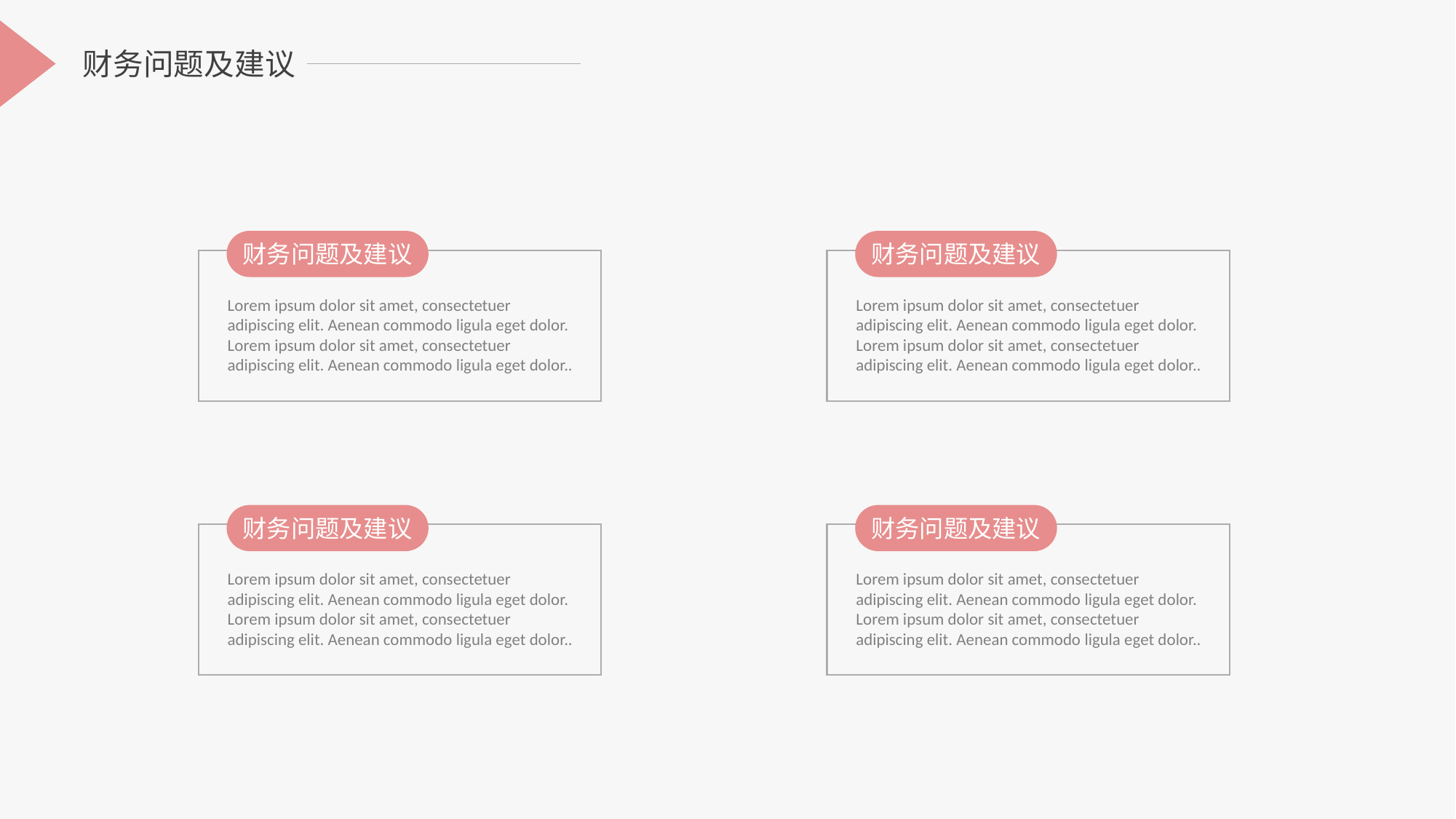

财务问题及建议

财务问题及建议
财务问题及建议

Lorem ipsum dolor sit amet, consectetuer adipiscing elit. Aenean commodo ligula eget dolor. Lorem ipsum dolor sit amet, consectetuer adipiscing elit. Aenean commodo ligula eget dolor..

Lorem ipsum dolor sit amet, consectetuer adipiscing elit. Aenean commodo ligula eget dolor. Lorem ipsum dolor sit amet, consectetuer adipiscing elit. Aenean commodo ligula eget dolor..

财务问题及建议
财务问题及建议

Lorem ipsum dolor sit amet, consectetuer adipiscing elit. Aenean commodo ligula eget dolor. Lorem ipsum dolor sit amet, consectetuer adipiscing elit. Aenean commodo ligula eget dolor..

Lorem ipsum dolor sit amet, consectetuer adipiscing elit. Aenean commodo ligula eget dolor. Lorem ipsum dolor sit amet, consectetuer adipiscing elit. Aenean commodo ligula eget dolor..